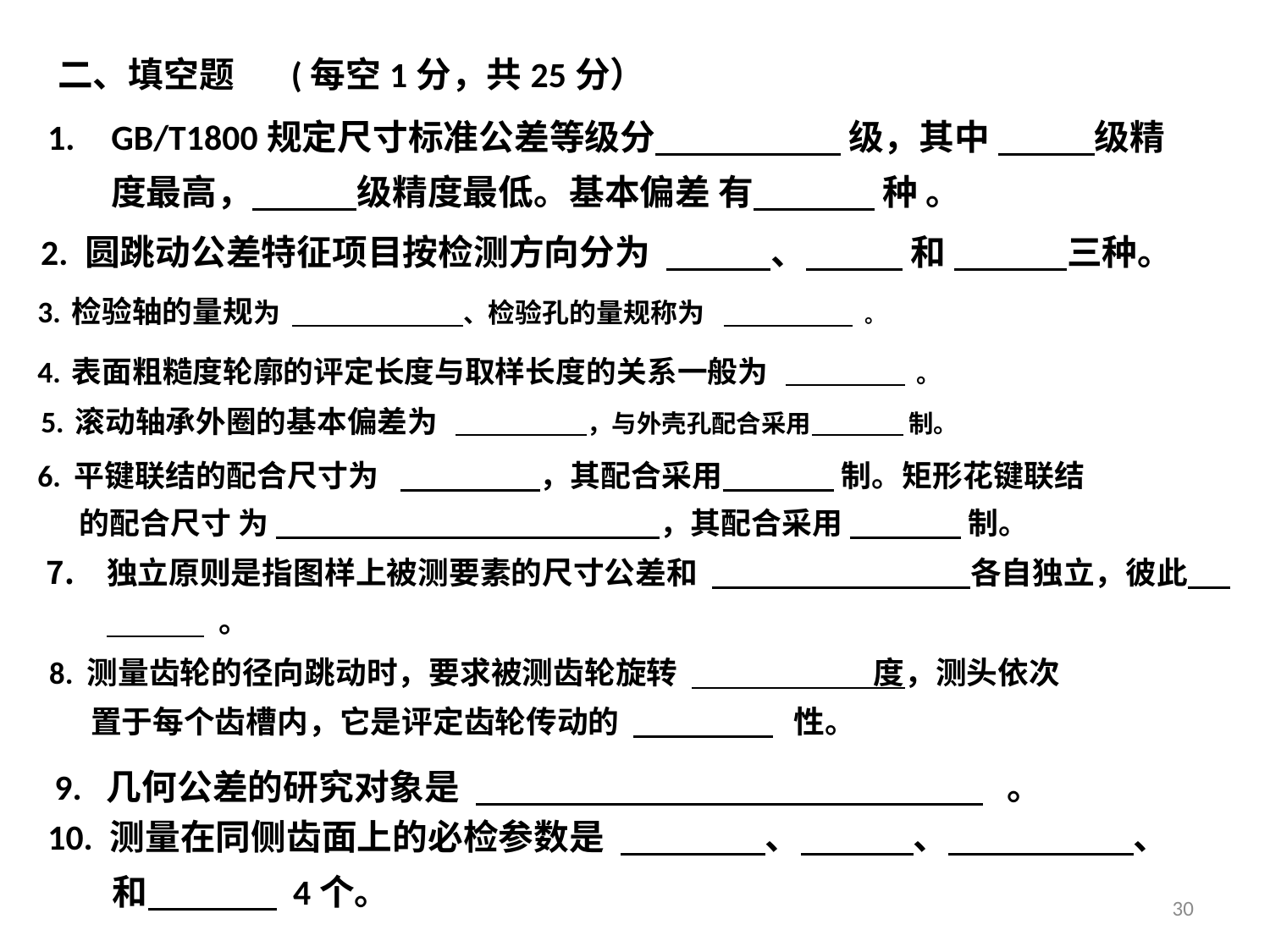

二、填空题      (每空1分，共25分）
GB/T1800规定尺寸标准公差等级分                        级，其中             级精度最高，             级精度最低。基本偏差 有                种 。
2. 圆跳动公差特征项目按检测方向分为               、             和               三种。
3. 检验轴的量规为                                、检验孔的量规称为                          。
4. 表面粗糙度轮廓的评定长度与取样长度的关系一般为                          。
5. 滚动轴承外圈的基本偏差为                          ，与外壳孔配合采用                 制。
6. 平键联结的配合尺寸为                       ，其配合采用                 制。矩形花键联结
     的配合尺寸 为                                                        ，其配合采用                  制。

独立原则是指图样上被测要素的尺寸公差和                                       各自独立，彼此                       。
8. 测量齿轮的径向跳动时，要求被测齿轮旋转                            度，测头依次
     置于每个齿槽内，它是评定齿轮传动的                         性。
9.  几何公差的研究对象是                                                                    。
10. 测量在同侧齿面上的必检参数是                    、              、                       、
       和                 4个。
30